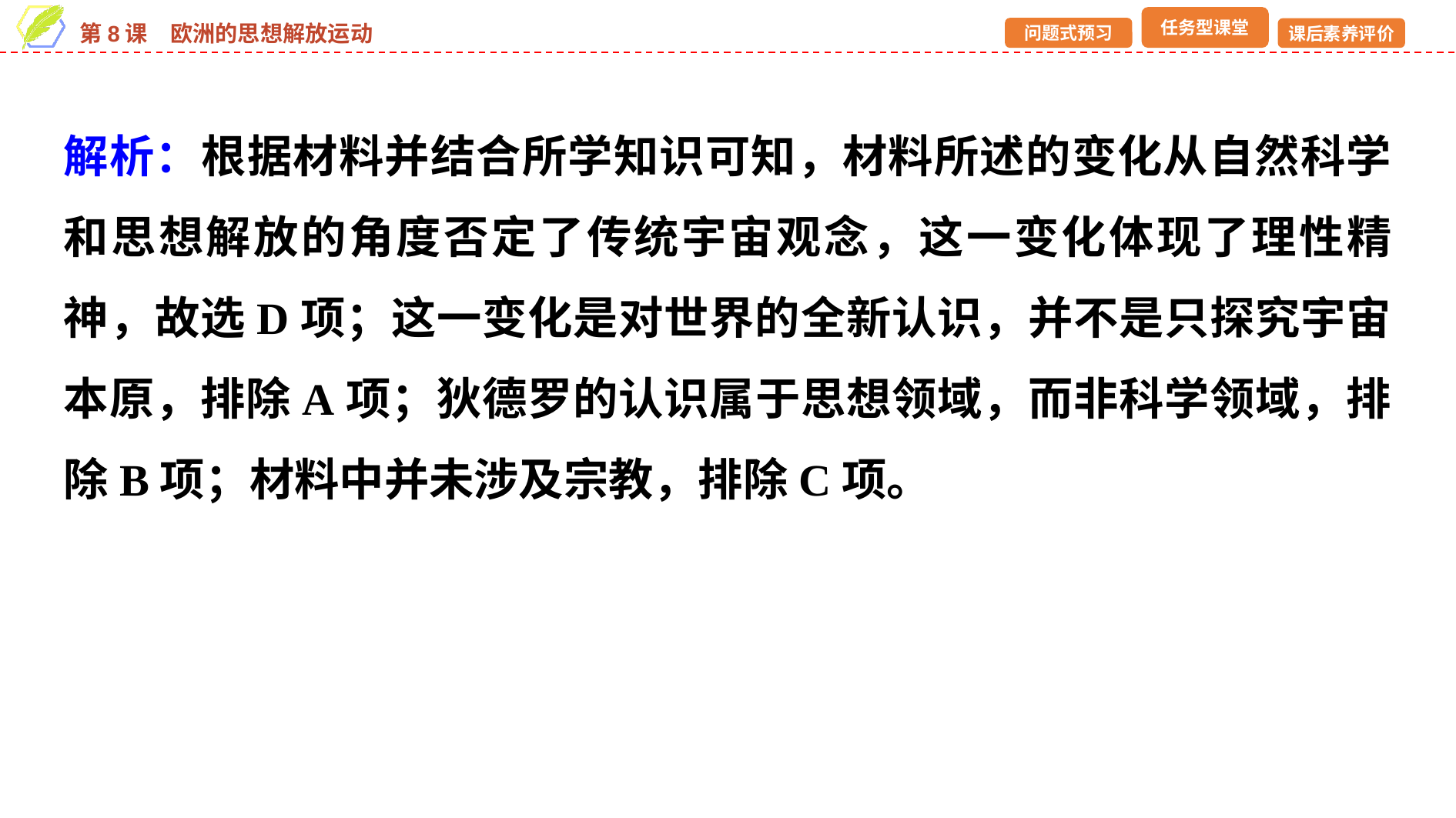

解析：根据材料并结合所学知识可知，材料所述的变化从自然科学和思想解放的角度否定了传统宇宙观念，这一变化体现了理性精神，故选D项；这一变化是对世界的全新认识，并不是只探究宇宙本原，排除A项；狄德罗的认识属于思想领域，而非科学领域，排除B项；材料中并未涉及宗教，排除C项。